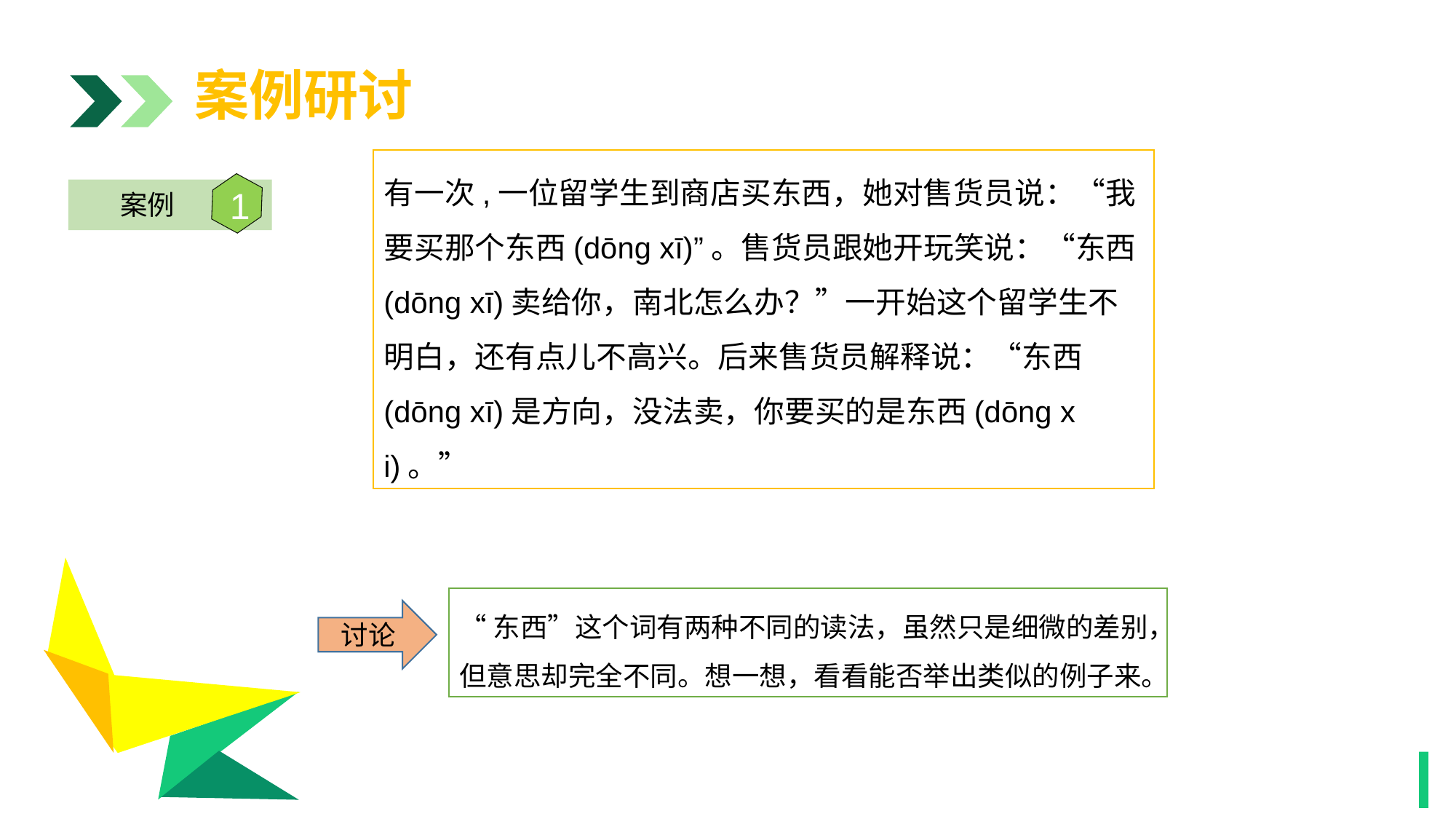

案例研讨

有一次,一位留学生到商店买东西，她对售货员说：“我要买那个东西(dōng xī)”。售货员跟她开玩笑说：“东西(dōng xī)卖给你，南北怎么办？”一开始这个留学生不明白，还有点儿不高兴。后来售货员解释说：“东西(dōng xī)是方向，没法卖，你要买的是东西(dōng xi)。”
1

案例
1

“东西”这个词有两种不同的读法，虽然只是细微的差别，但意思却完全不同。想一想，看看能否举出类似的例子来。

讨论
1
3